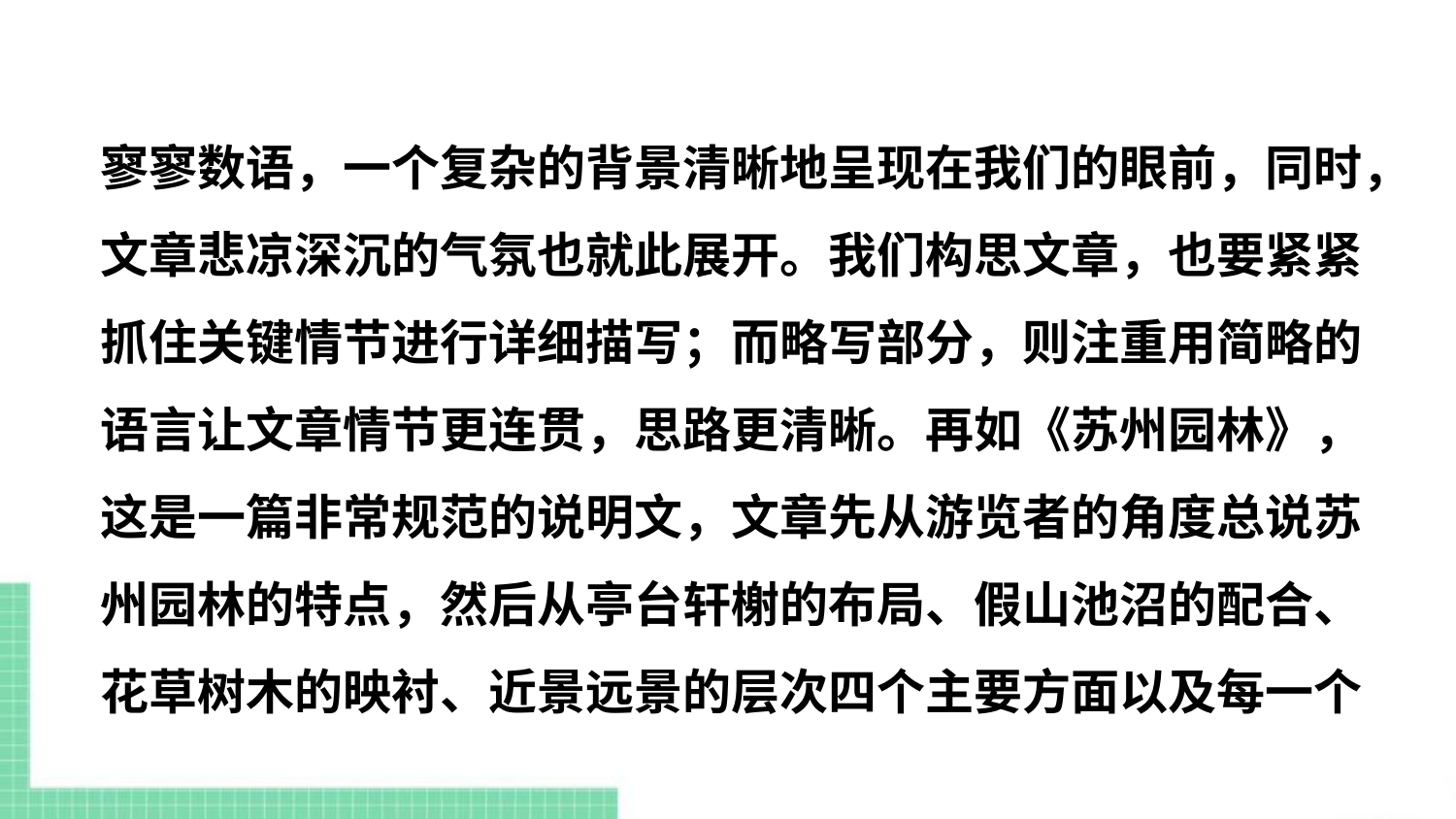

寥寥数语，一个复杂的背景清晰地呈现在我们的眼前，同时，文章悲凉深沉的气氛也就此展开。我们构思文章，也要紧紧抓住关键情节进行详细描写；而略写部分，则注重用简略的语言让文章情节更连贯，思路更清晰。再如《苏州园林》，这是一篇非常规范的说明文，文章先从游览者的角度总说苏州园林的特点，然后从亭台轩榭的布局、假山池沼的配合、花草树木的映衬、近景远景的层次四个主要方面以及每一个